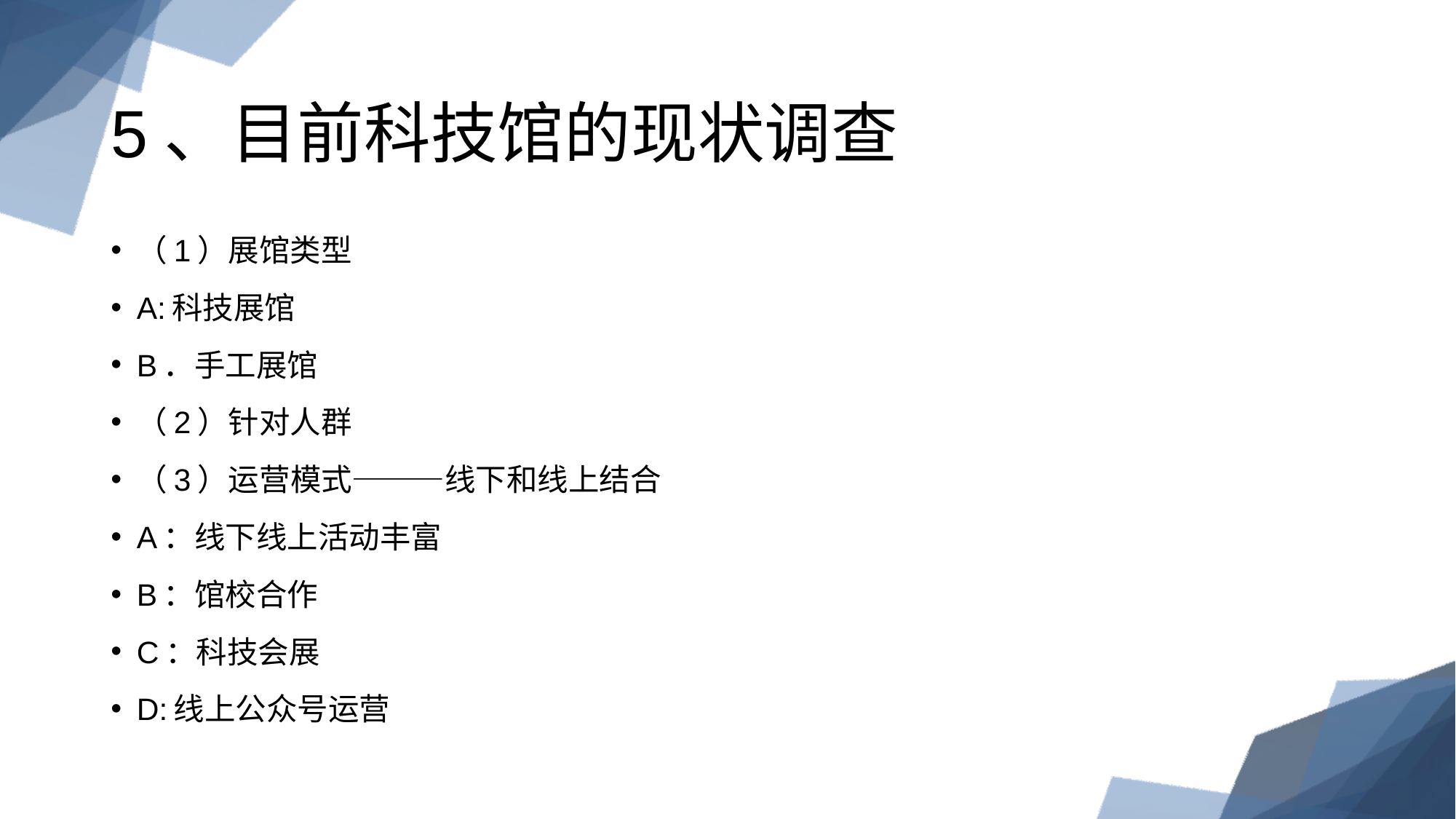

# 5、目前科技馆的现状调查
（1）展馆类型
A:科技展馆
B．手工展馆
（2）针对人群
（3）运营模式———线下和线上结合
A：线下线上活动丰富
B：馆校合作
C：科技会展
D:线上公众号运营